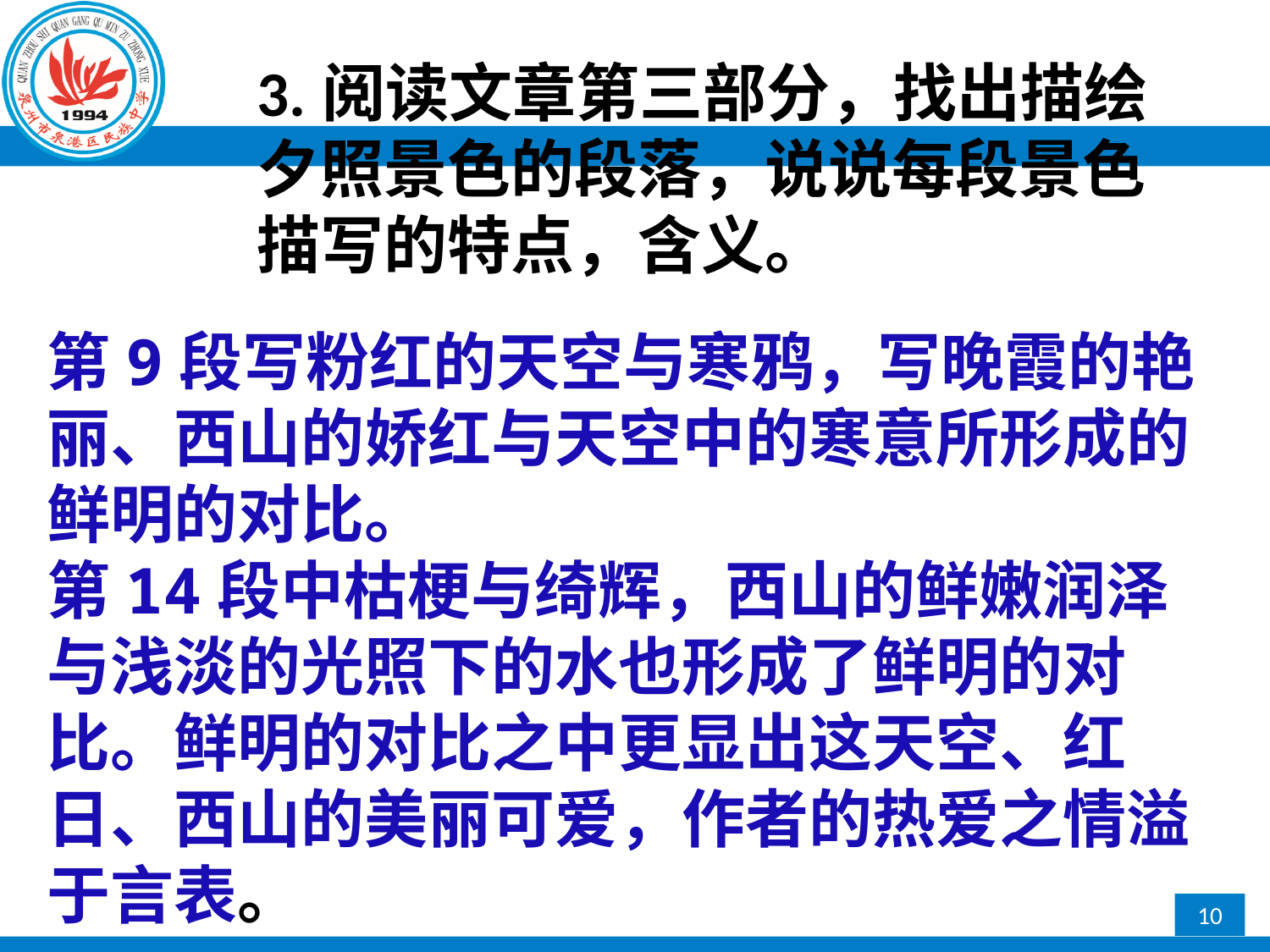

3.阅读文章第三部分，找出描绘夕照景色的段落，说说每段景色描写的特点，含义。
第9段写粉红的天空与寒鸦，写晚霞的艳丽、西山的娇红与天空中的寒意所形成的鲜明的对比。
第14段中枯梗与绮辉，西山的鲜嫩润泽与浅淡的光照下的水也形成了鲜明的对比。鲜明的对比之中更显出这天空、红日、西山的美丽可爱，作者的热爱之情溢于言表。